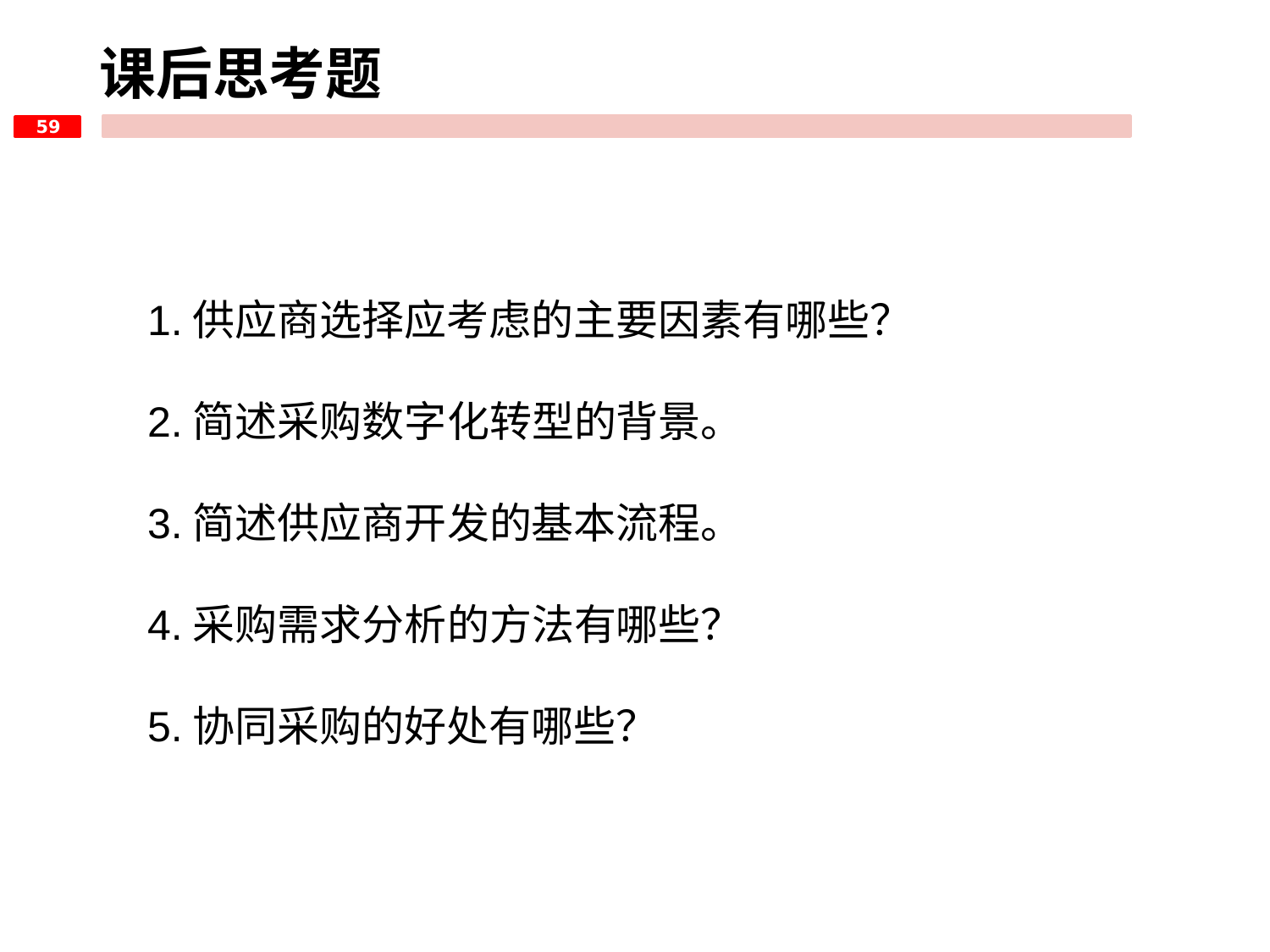

课后思考题

59
1.供应商选择应考虑的主要因素有哪些？
2.简述采购数字化转型的背景。
3.简述供应商开发的基本流程。
4.采购需求分析的方法有哪些？
5.协同采购的好处有哪些？